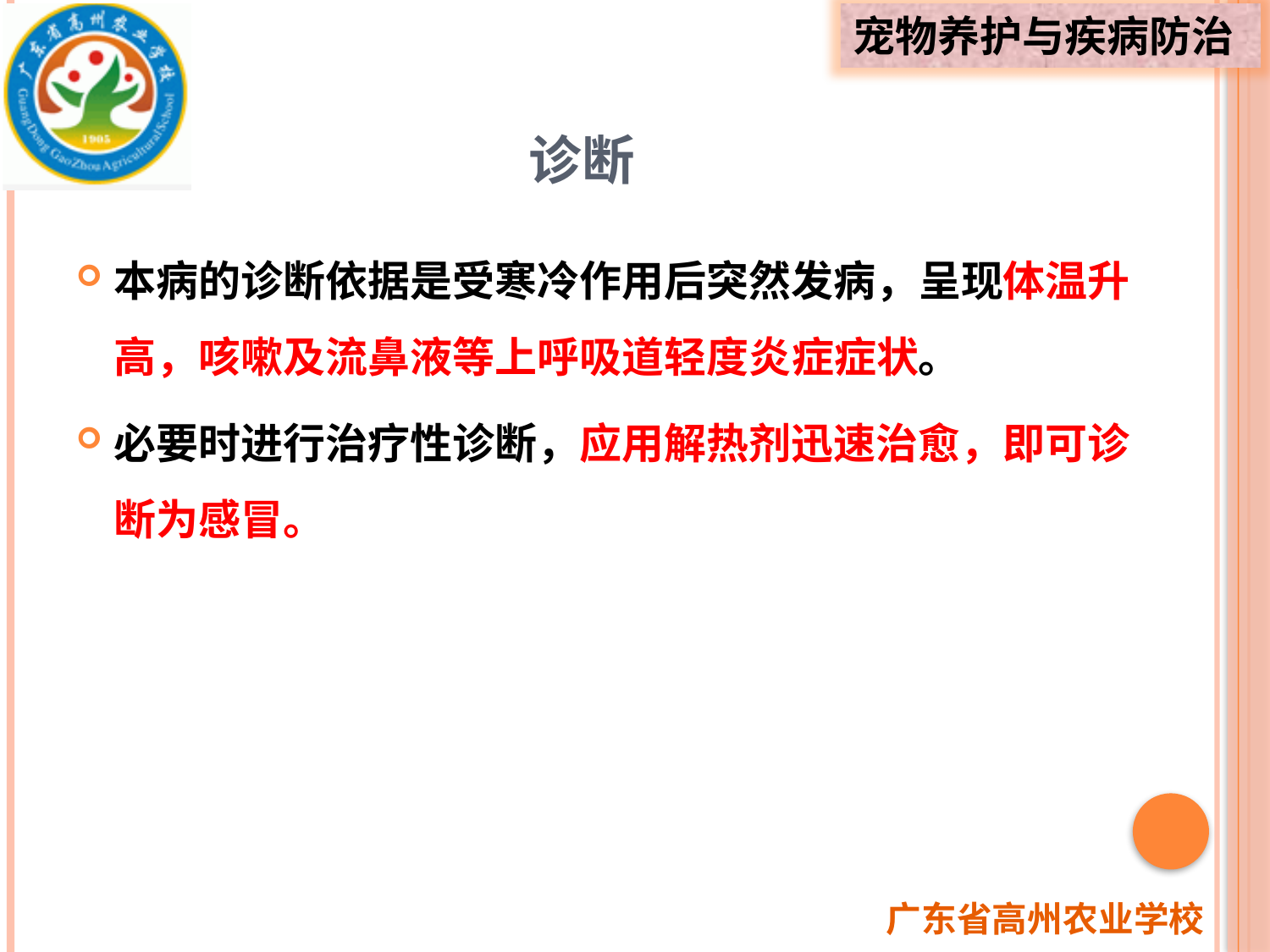

# 诊断
本病的诊断依据是受寒冷作用后突然发病，呈现体温升高，咳嗽及流鼻液等上呼吸道轻度炎症症状。
必要时进行治疗性诊断，应用解热剂迅速治愈，即可诊断为感冒。